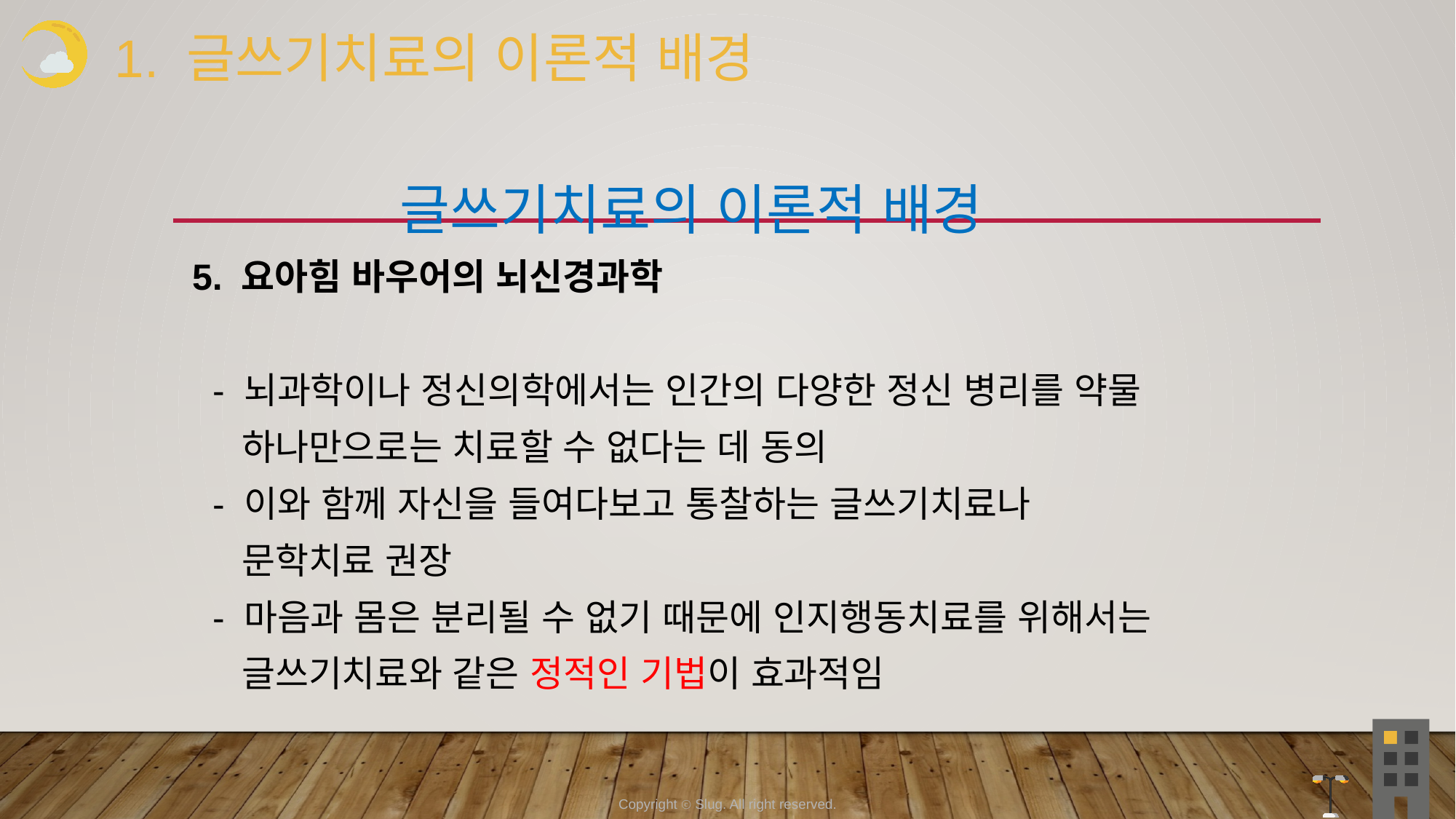

1. 글쓰기치료의 이론적 배경

                글쓰기치료의 이론적 배경
5. 요아힘 바우어의 뇌신경과학

  - 뇌과학이나 정신의학에서는 인간의 다양한 정신 병리를 약물
    하나만으로는 치료할 수 없다는 데 동의
  - 이와 함께 자신을 들여다보고 통찰하는 글쓰기치료나
    문학치료 권장
  - 마음과 몸은 분리될 수 없기 때문에 인지행동치료를 위해서는
    글쓰기치료와 같은 정적인 기법이 효과적임

Copyright ⓒ Slug. All right reserved.